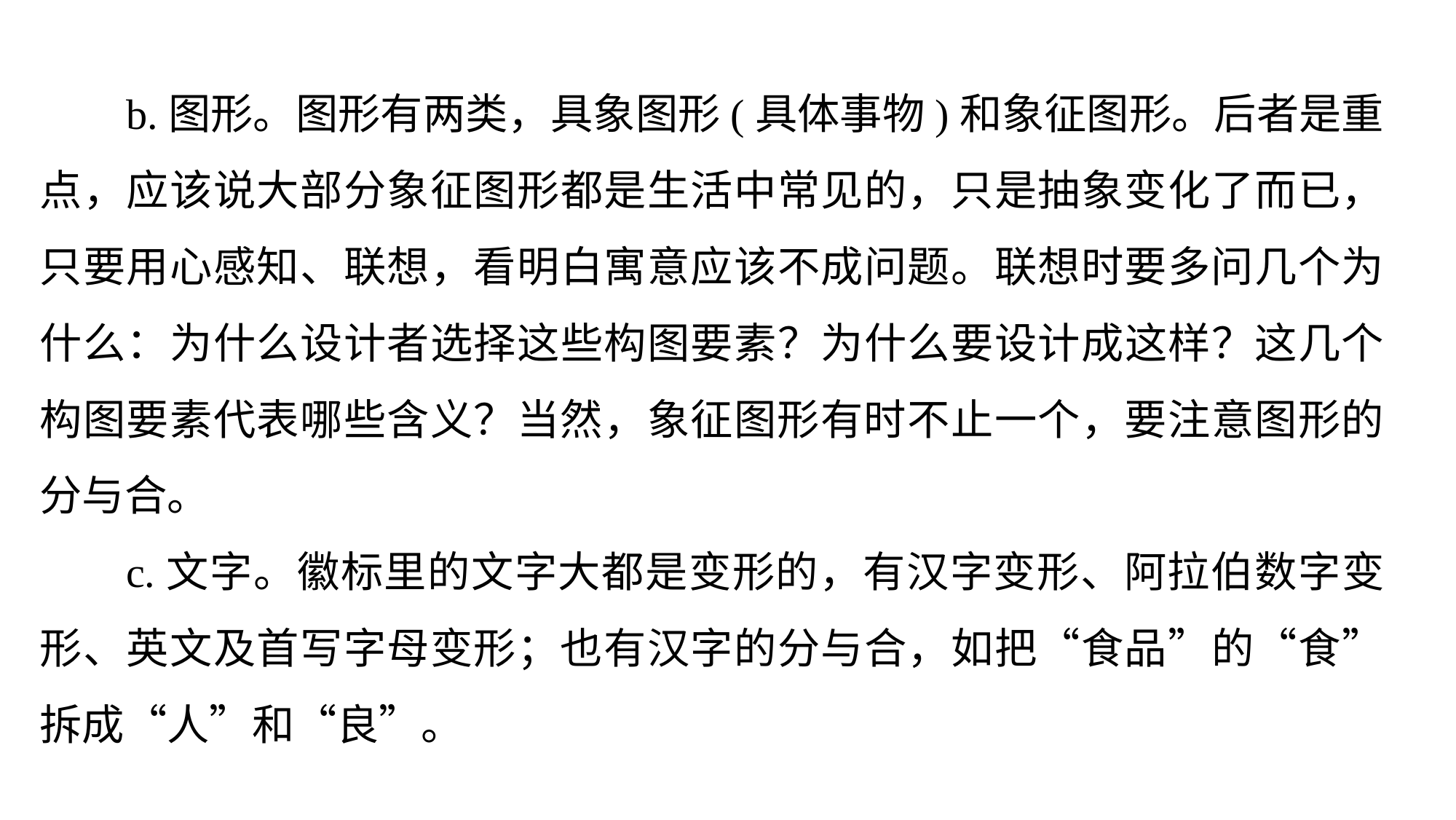

b.图形。图形有两类，具象图形(具体事物)和象征图形。后者是重点，应该说大部分象征图形都是生活中常见的，只是抽象变化了而已，只要用心感知、联想，看明白寓意应该不成问题。联想时要多问几个为什么：为什么设计者选择这些构图要素？为什么要设计成这样？这几个构图要素代表哪些含义？当然，象征图形有时不止一个，要注意图形的分与合。
c.文字。徽标里的文字大都是变形的，有汉字变形、阿拉伯数字变形、英文及首写字母变形；也有汉字的分与合，如把“食品”的“食”拆成“人”和“良”。